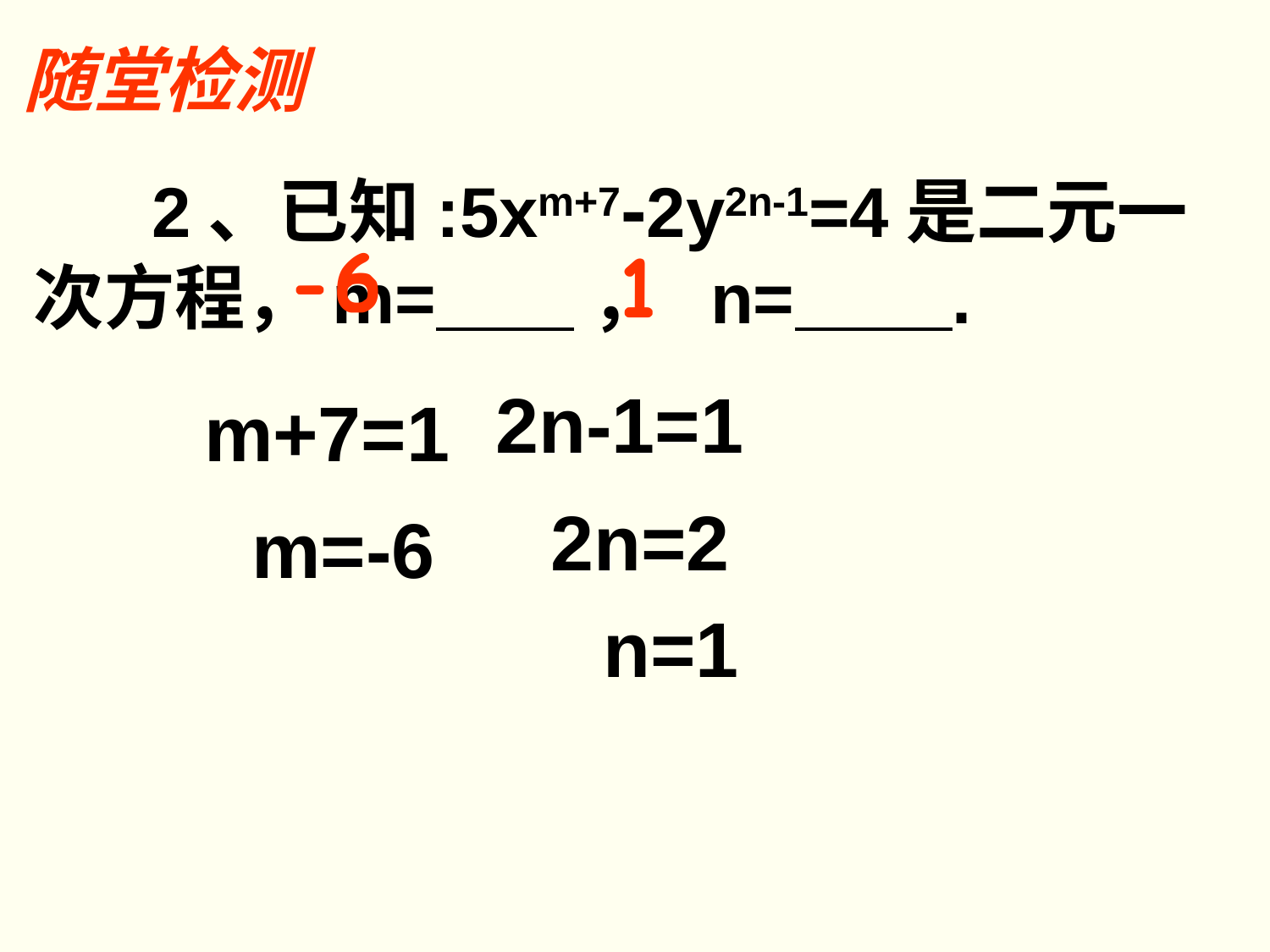

随堂检测
# 2、已知:5xm+7-2y2n-1=4是二元一次方程，m=       ，  n=        .
-6
1
2n-1=1
m+7=1
2n=2
m=-6
n=1